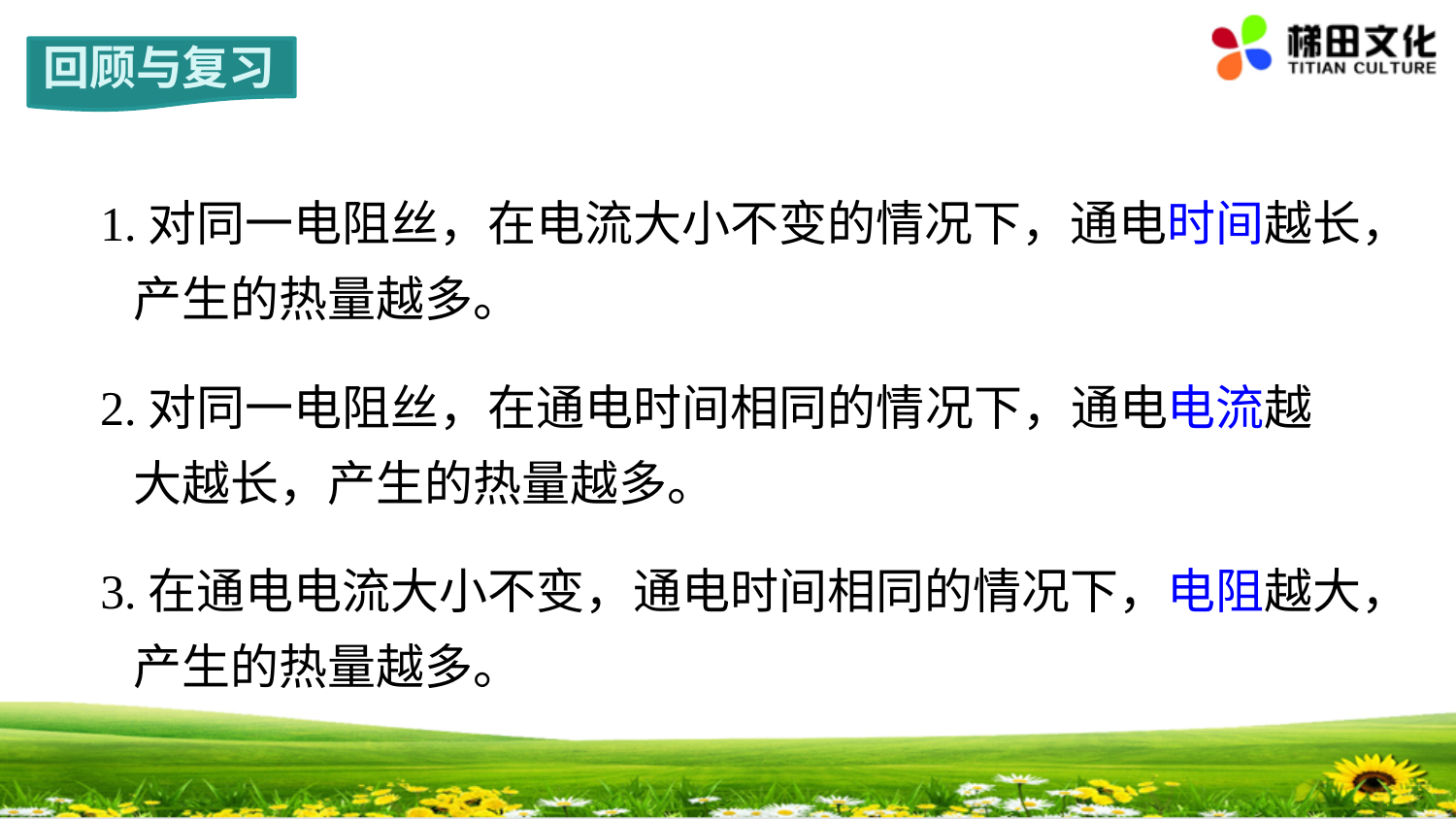

回顾与复习

1.对同一电阻丝，在电流大小不变的情况下，通电时间越长，
  产生的热量越多。
2.对同一电阻丝，在通电时间相同的情况下，通电电流越
  大越长，产生的热量越多。
3.在通电电流大小不变，通电时间相同的情况下，电阻越大，
  产生的热量越多。